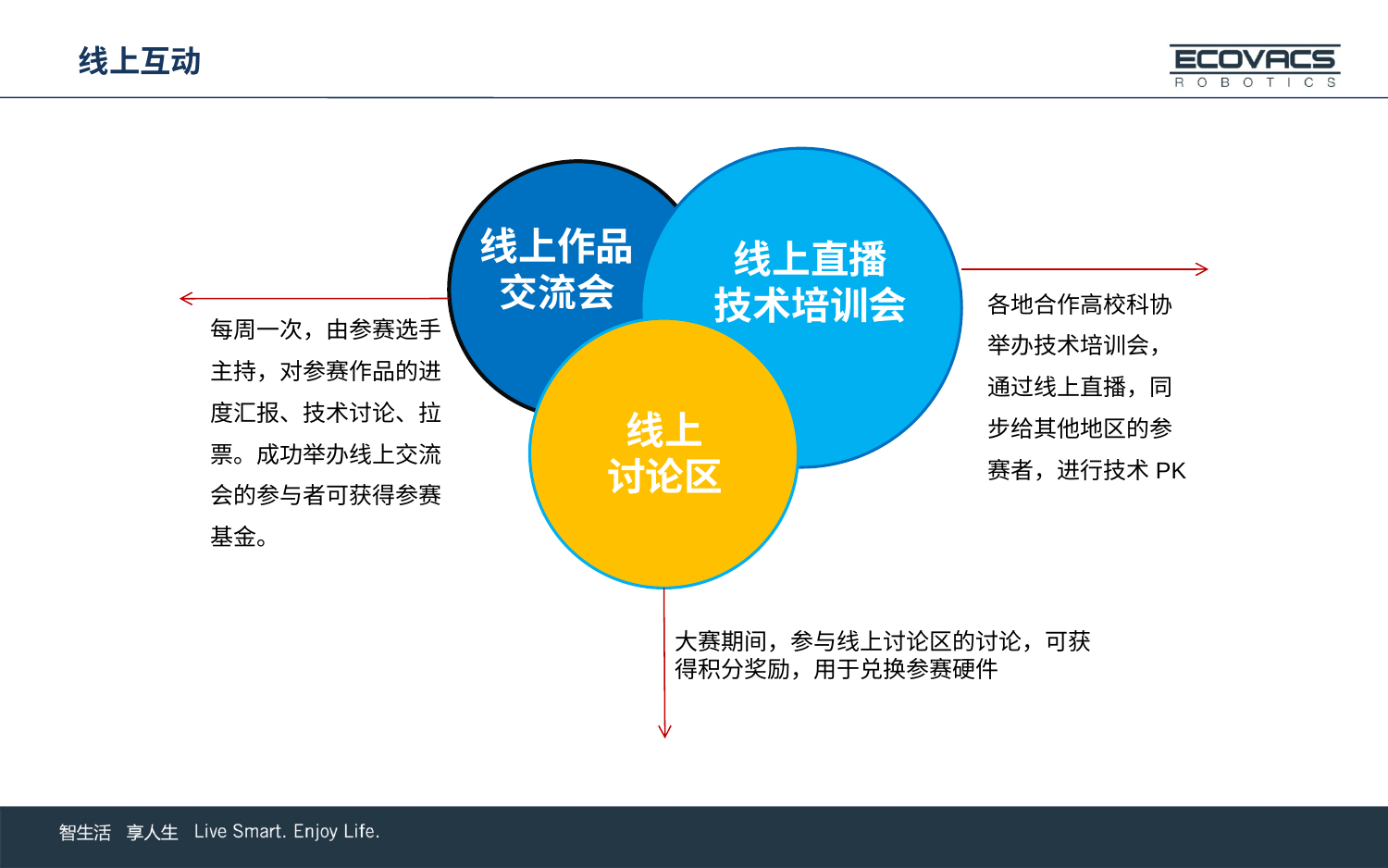

线上互动

线上作品交流会
线上直播
技术培训会
各地合作高校科协举办技术培训会，通过线上直播，同步给其他地区的参赛者，进行技术PK
每周一次，由参赛选手主持，对参赛作品的进度汇报、技术讨论、拉票。成功举办线上交流会的参与者可获得参赛基金。

线上
讨论区
大赛期间，参与线上讨论区的讨论，可获得积分奖励，用于兑换参赛硬件
1